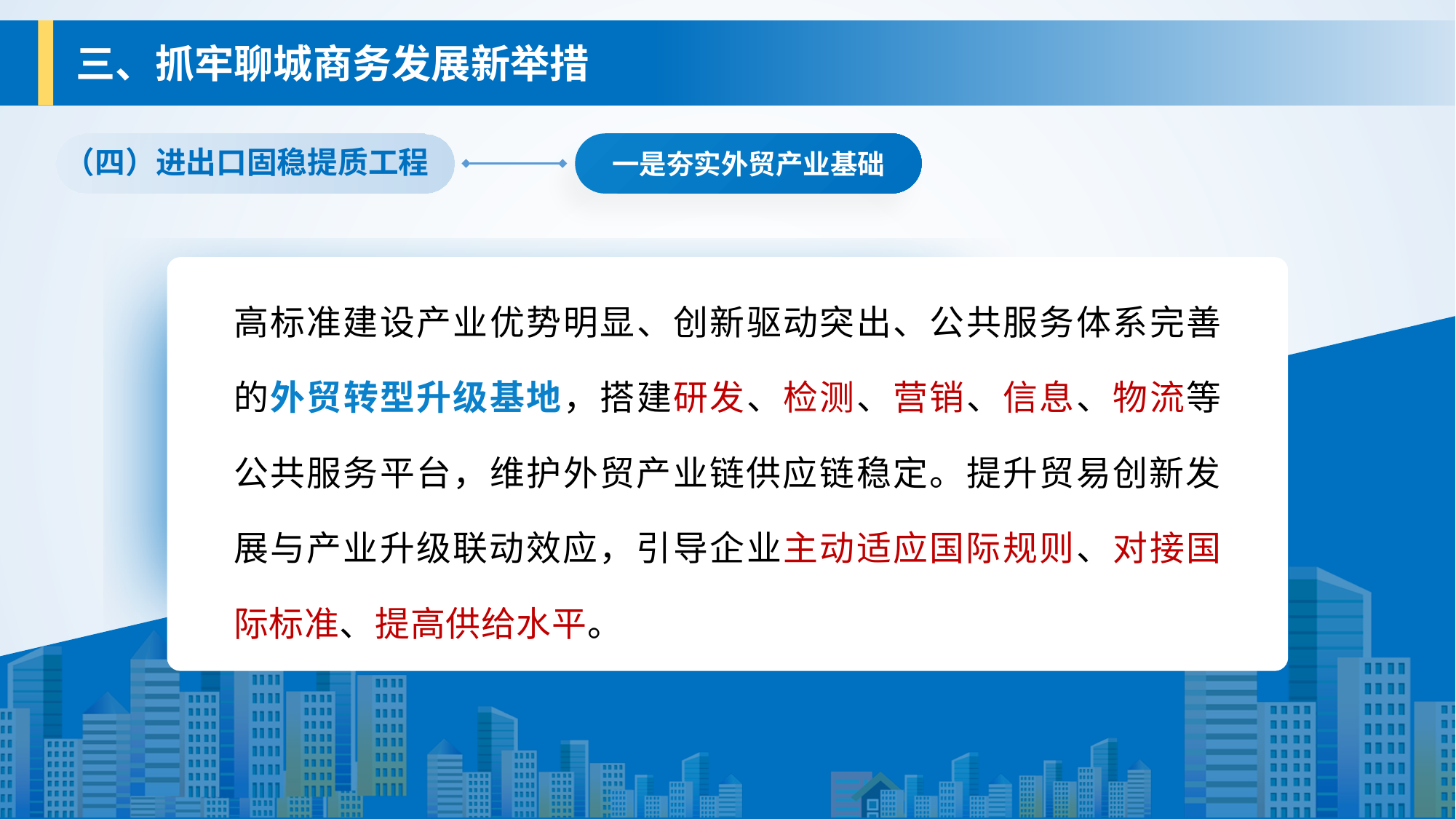

三、抓牢聊城商务发展新举措

（四）进出口固稳提质工程
一是夯实外贸产业基础

高标准建设产业优势明显、创新驱动突出、公共服务体系完善的外贸转型升级基地，搭建研发、检测、营销、信息、物流等公共服务平台，维护外贸产业链供应链稳定。提升贸易创新发展与产业升级联动效应，引导企业主动适应国际规则、对接国际标准、提高供给水平。